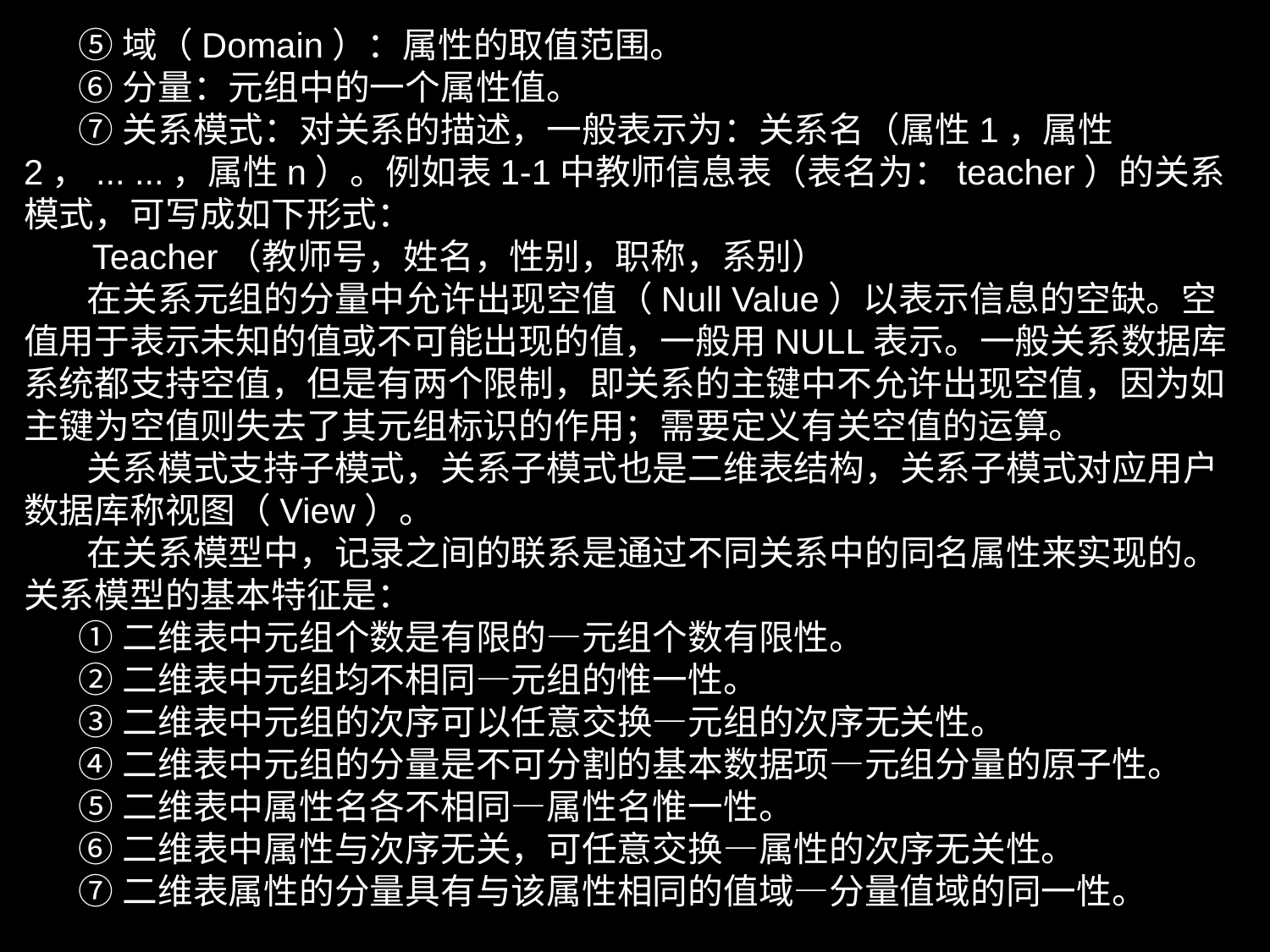

⑤域（Domain）：属性的取值范围。
       ⑥分量：元组中的一个属性值。
       ⑦关系模式：对关系的描述，一般表示为：关系名（属性1，属性2，... ...，属性n）。例如表1-1中教师信息表（表名为：teacher）的关系模式，可写成如下形式：
       Teacher（教师号，姓名，性别，职称，系别）
       在关系元组的分量中允许出现空值（Null Value）以表示信息的空缺。空值用于表示未知的值或不可能出现的值，一般用NULL表示。一般关系数据库系统都支持空值，但是有两个限制，即关系的主键中不允许出现空值，因为如主键为空值则失去了其元组标识的作用；需要定义有关空值的运算。
       关系模式支持子模式，关系子模式也是二维表结构，关系子模式对应用户数据库称视图（View）。
       在关系模型中，记录之间的联系是通过不同关系中的同名属性来实现的。关系模型的基本特征是：
       ①二维表中元组个数是有限的—元组个数有限性。
       ②二维表中元组均不相同—元组的惟一性。
       ③二维表中元组的次序可以任意交换—元组的次序无关性。
       ④二维表中元组的分量是不可分割的基本数据项—元组分量的原子性。
       ⑤二维表中属性名各不相同—属性名惟一性。
       ⑥二维表中属性与次序无关，可任意交换—属性的次序无关性。
       ⑦二维表属性的分量具有与该属性相同的值域—分量值域的同一性。
表1-2 课程表（表名为：course）